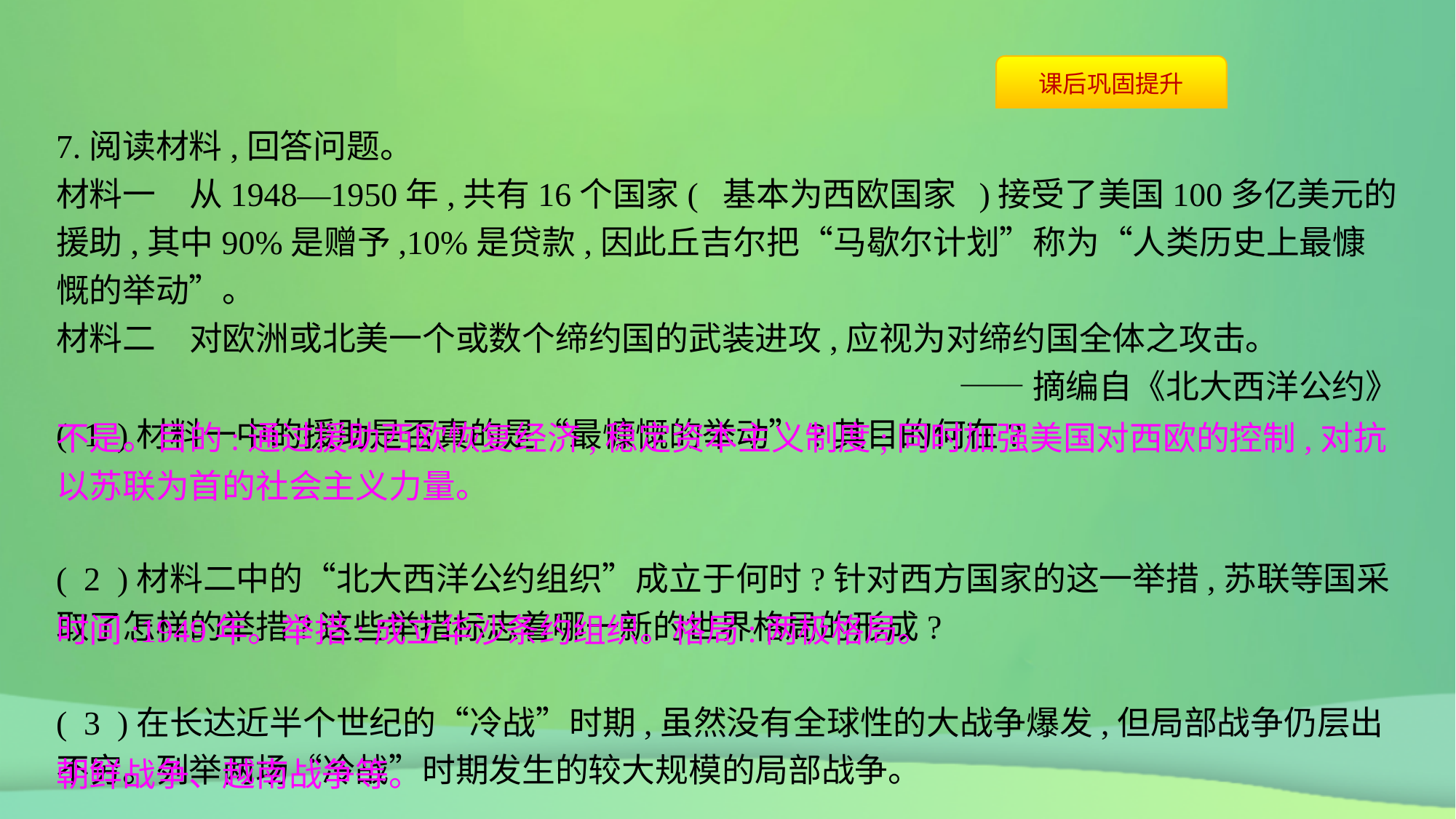

7.阅读材料,回答问题。
材料一　从1948—1950年,共有16个国家(  基本为西欧国家  )接受了美国100多亿美元的援助,其中90%是赠予,10%是贷款,因此丘吉尔把“马歇尔计划”称为“人类历史上最慷慨的举动”。
材料二　对欧洲或北美一个或数个缔约国的武装进攻,应视为对缔约国全体之攻击。
——摘编自《北大西洋公约》
(  1  )材料一中的援助是否真的是“最慷慨的举动”?其目的何在?

(  2  )材料二中的“北大西洋公约组织”成立于何时?针对西方国家的这一举措,苏联等国采取了怎样的举措?这些举措标志着哪一新的世界格局的形成?

(  3  )在长达近半个世纪的“冷战”时期,虽然没有全球性的大战争爆发,但局部战争仍层出不穷。列举两场“冷战”时期发生的较大规模的局部战争。

不是。目的:通过援助西欧恢复经济,稳定资本主义制度;同时加强美国对西欧的控制,对抗以苏联为首的社会主义力量。

时间:1949年。举措:成立华沙条约组织。格局:两极格局。

朝鲜战争、越南战争等。